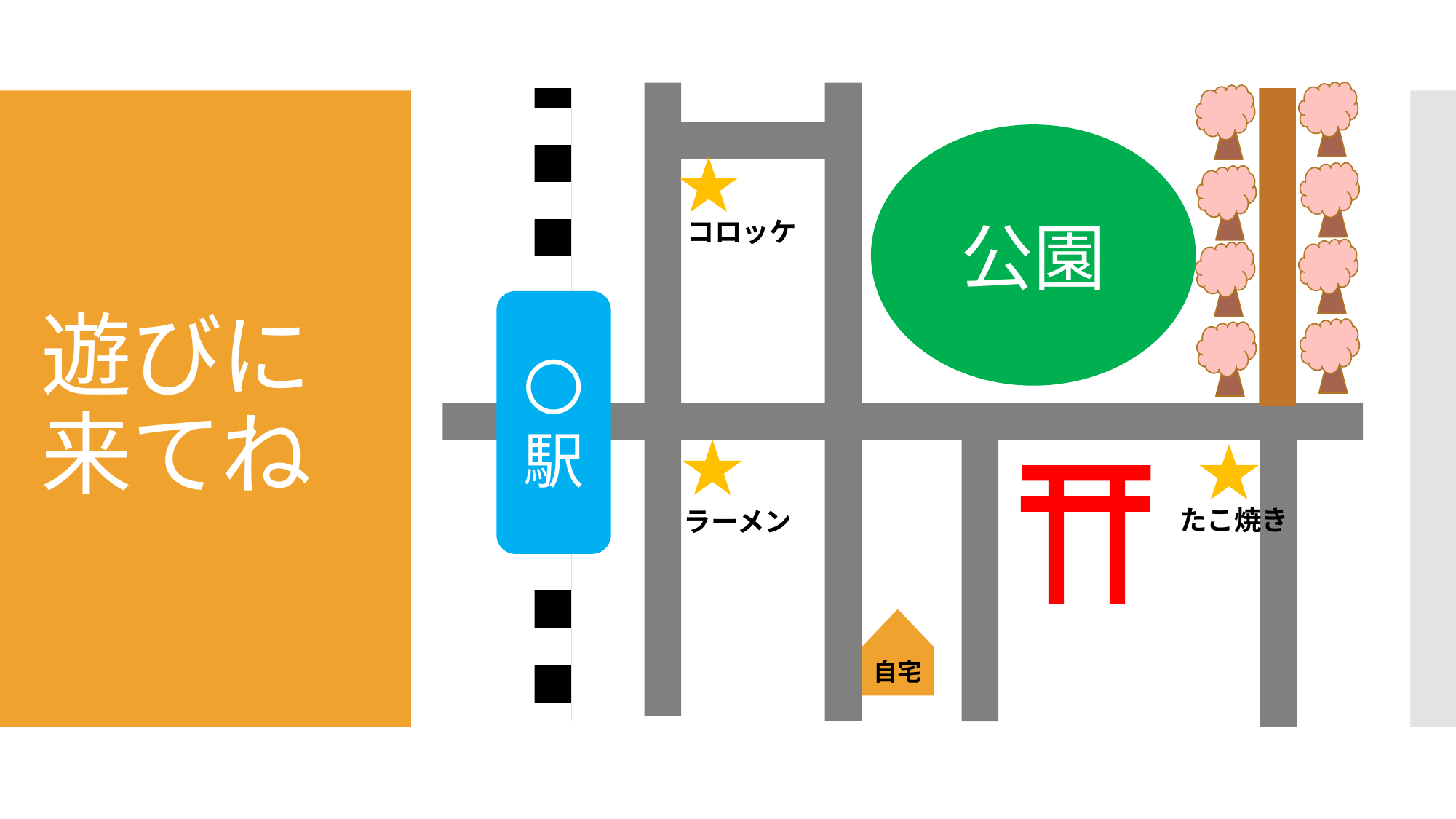

〇駅

公園

コロッケ

たこ焼き
ラーメン

自宅

# 遊びに来てね